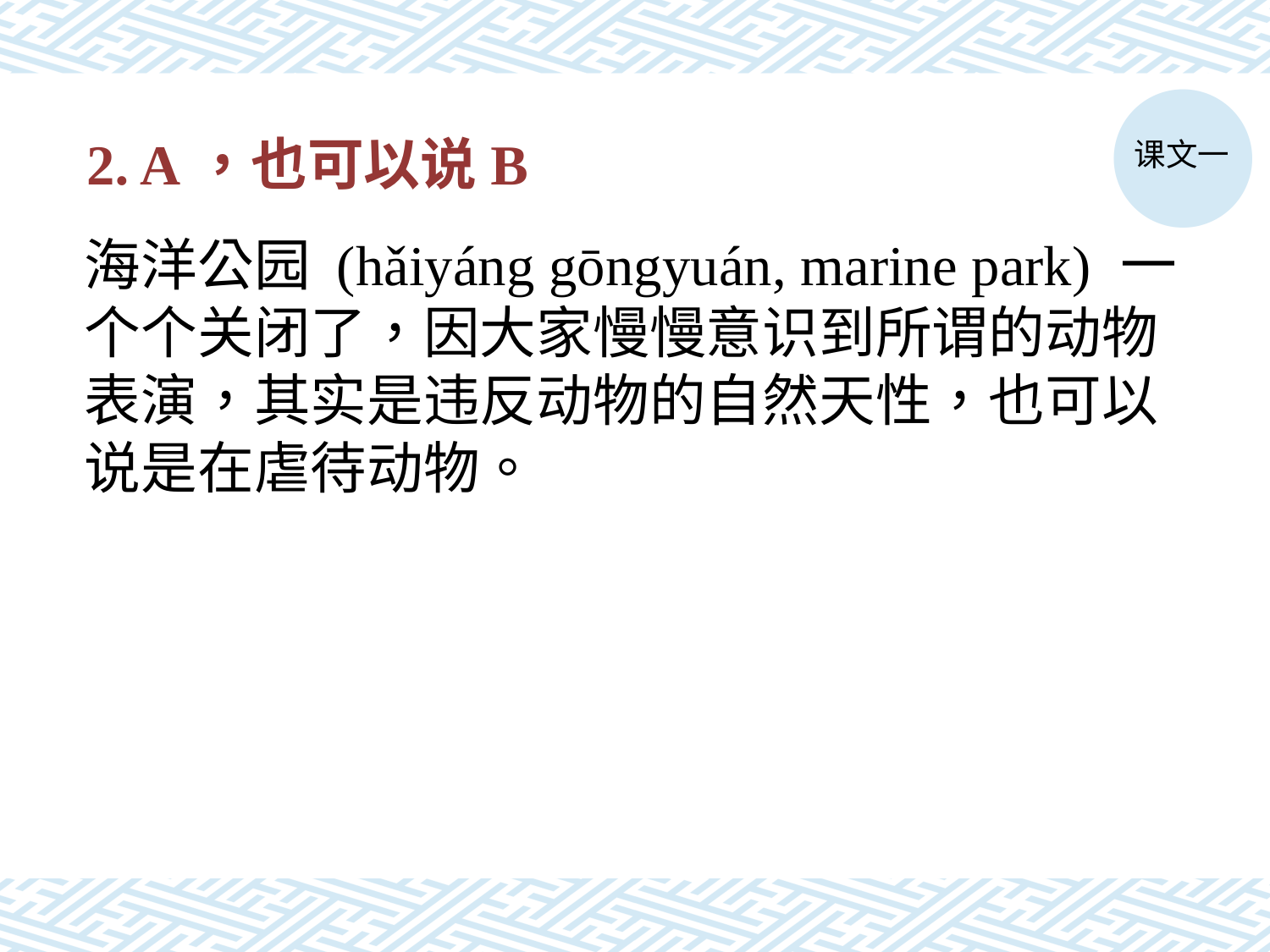

课文一
# 2. A，也可以说B
海洋公园 (hǎiyáng gōngyuán, marine park) 一个个关闭了，因大家慢慢意识到所谓的动物表演，其实是违反动物的自然天性，也可以说是在虐待动物。